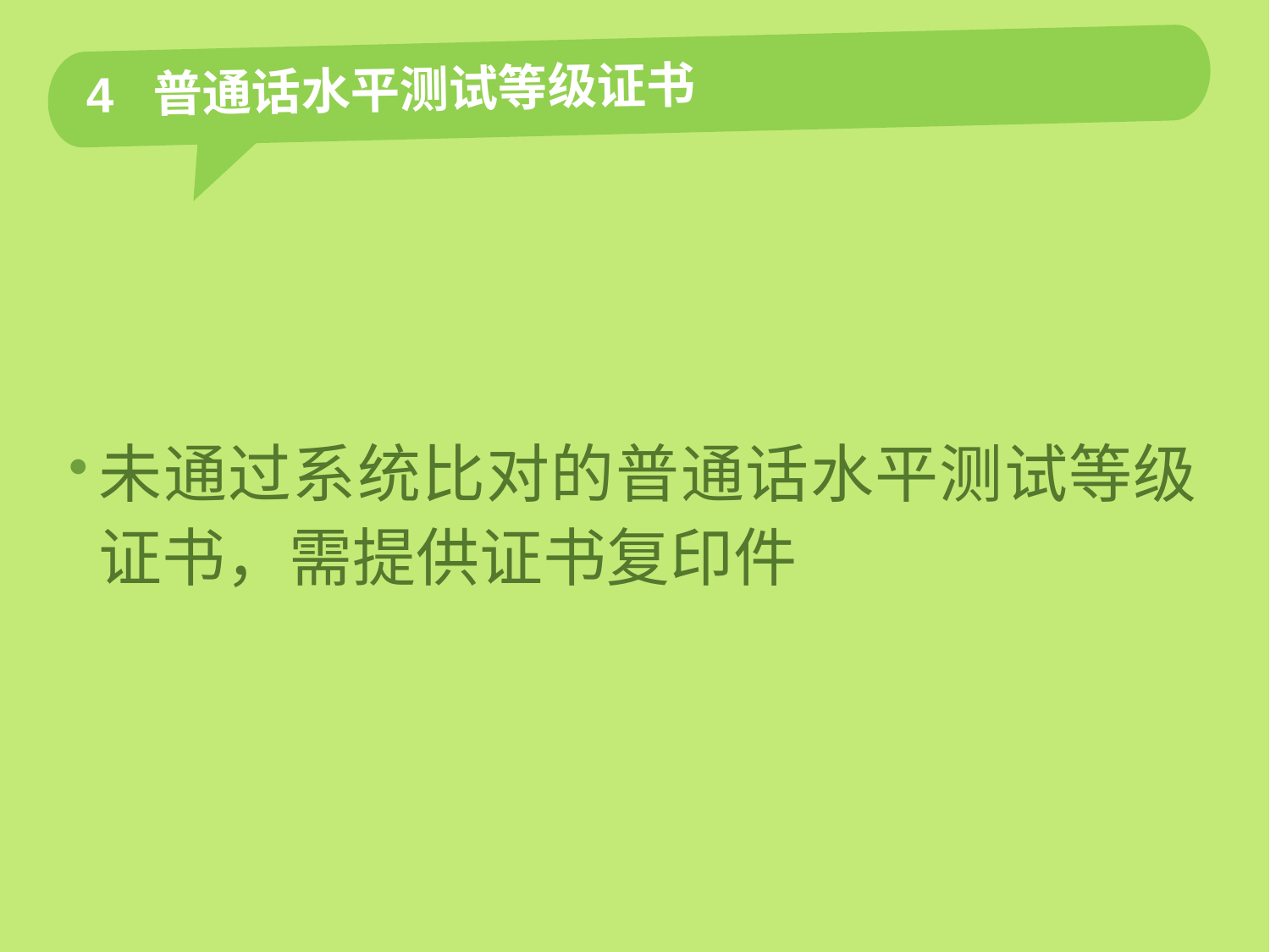

# 4  普通话水平测试等级证书

未通过系统比对的普通话水平测试等级证书，需提供证书复印件